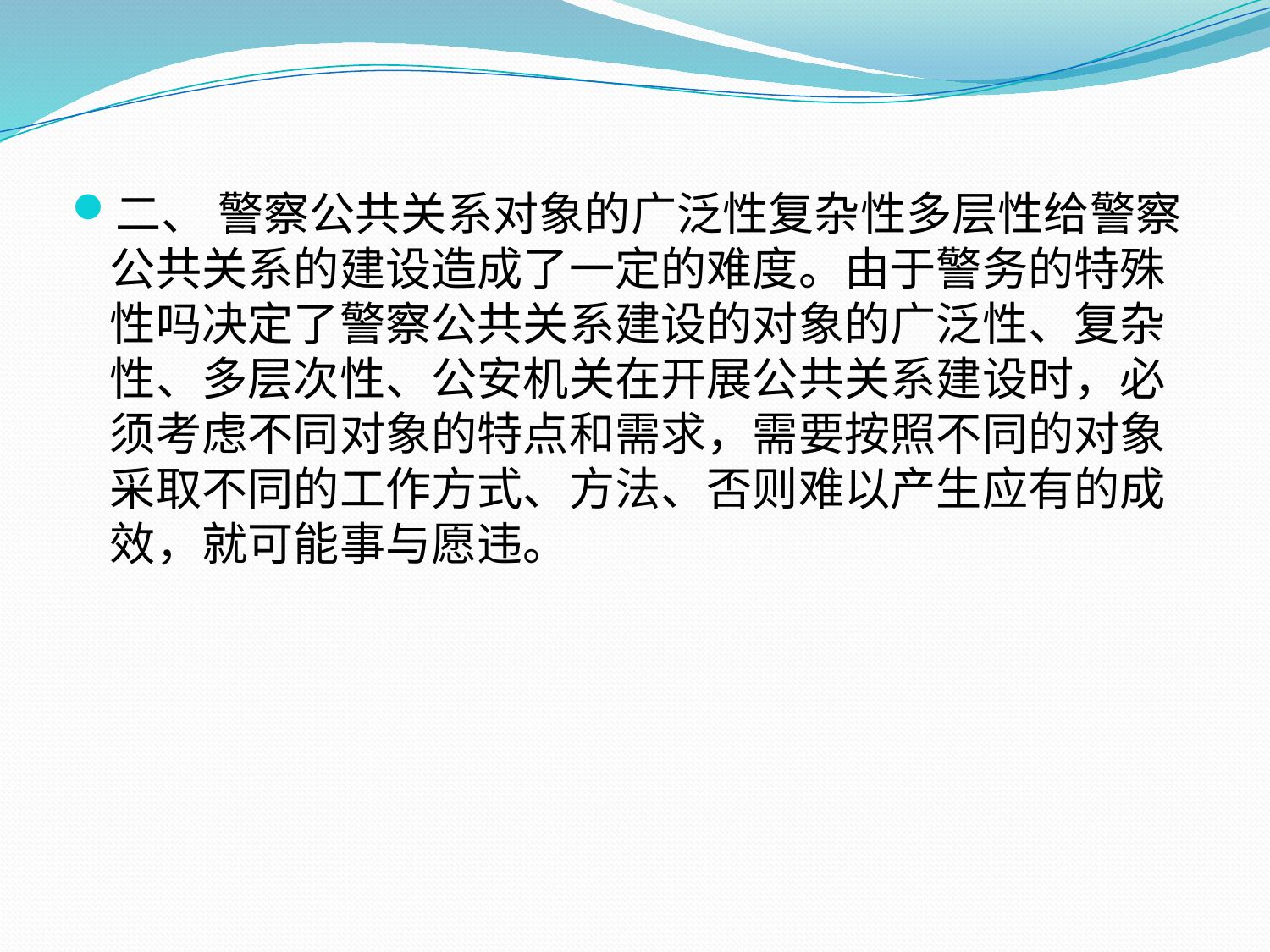

二、 警察公共关系对象的广泛性复杂性多层性给警察公共关系的建设造成了一定的难度。由于警务的特殊性吗决定了警察公共关系建设的对象的广泛性、复杂性、多层次性、公安机关在开展公共关系建设时，必须考虑不同对象的特点和需求，需要按照不同的对象采取不同的工作方式、方法、否则难以产生应有的成效，就可能事与愿违。